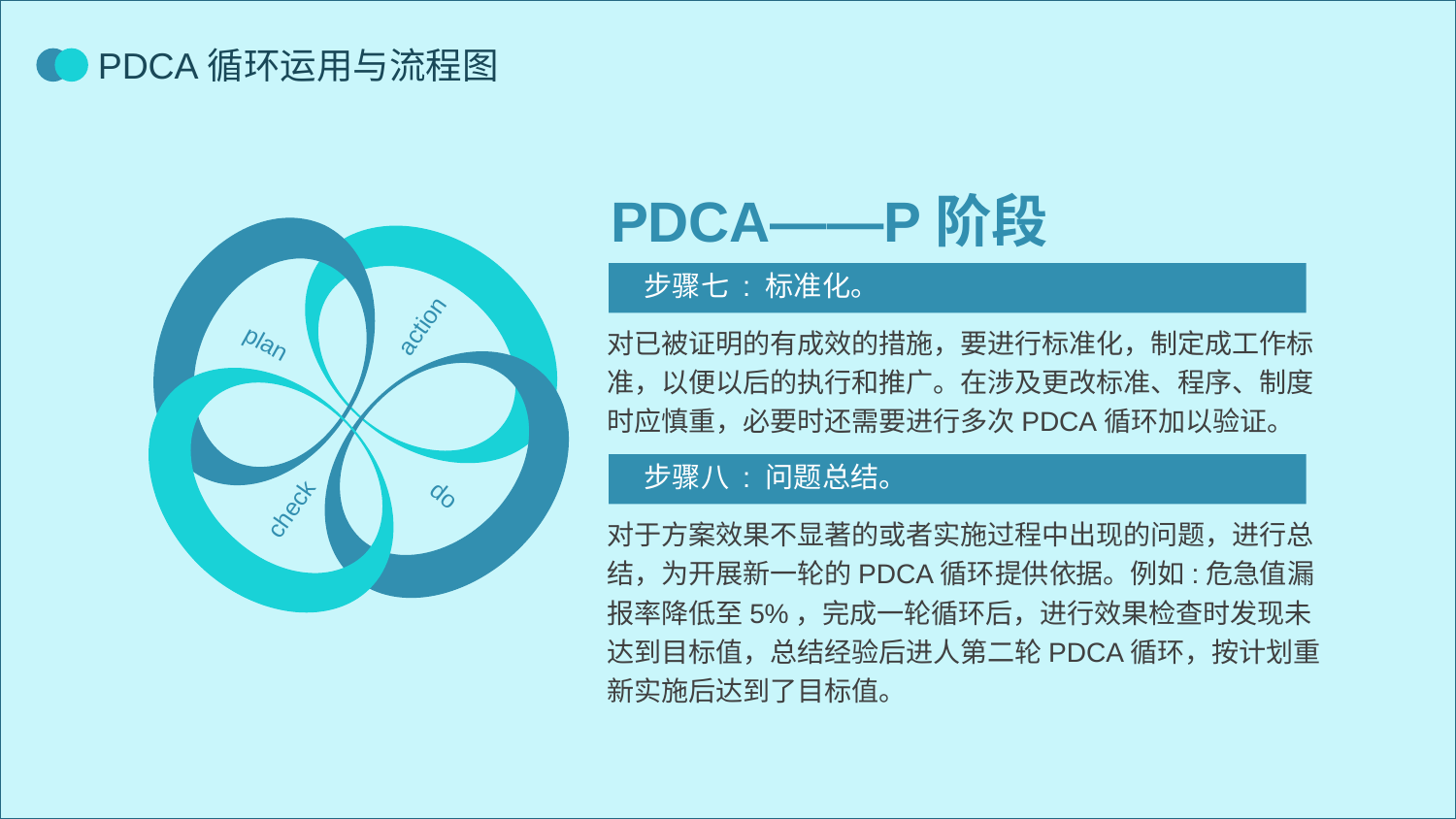

PDCA——P阶段

action
plan

do
check

　步骤七 : 标准化。
对已被证明的有成效的措施，要进行标准化，制定成工作标准，以便以后的执行和推广。在涉及更改标准、程序、制度时应慎重，必要时还需要进行多次PDCA循环加以验证。

　步骤八 : 问题总结。
对于方案效果不显著的或者实施过程中出现的问题，进行总结，为开展新一轮的PDCA循环提供依据。例如:危急值漏报率降低至5%，完成一轮循环后，进行效果检查时发现未达到目标值，总结经验后进人第二轮PDCA循环，按计划重新实施后达到了目标值。